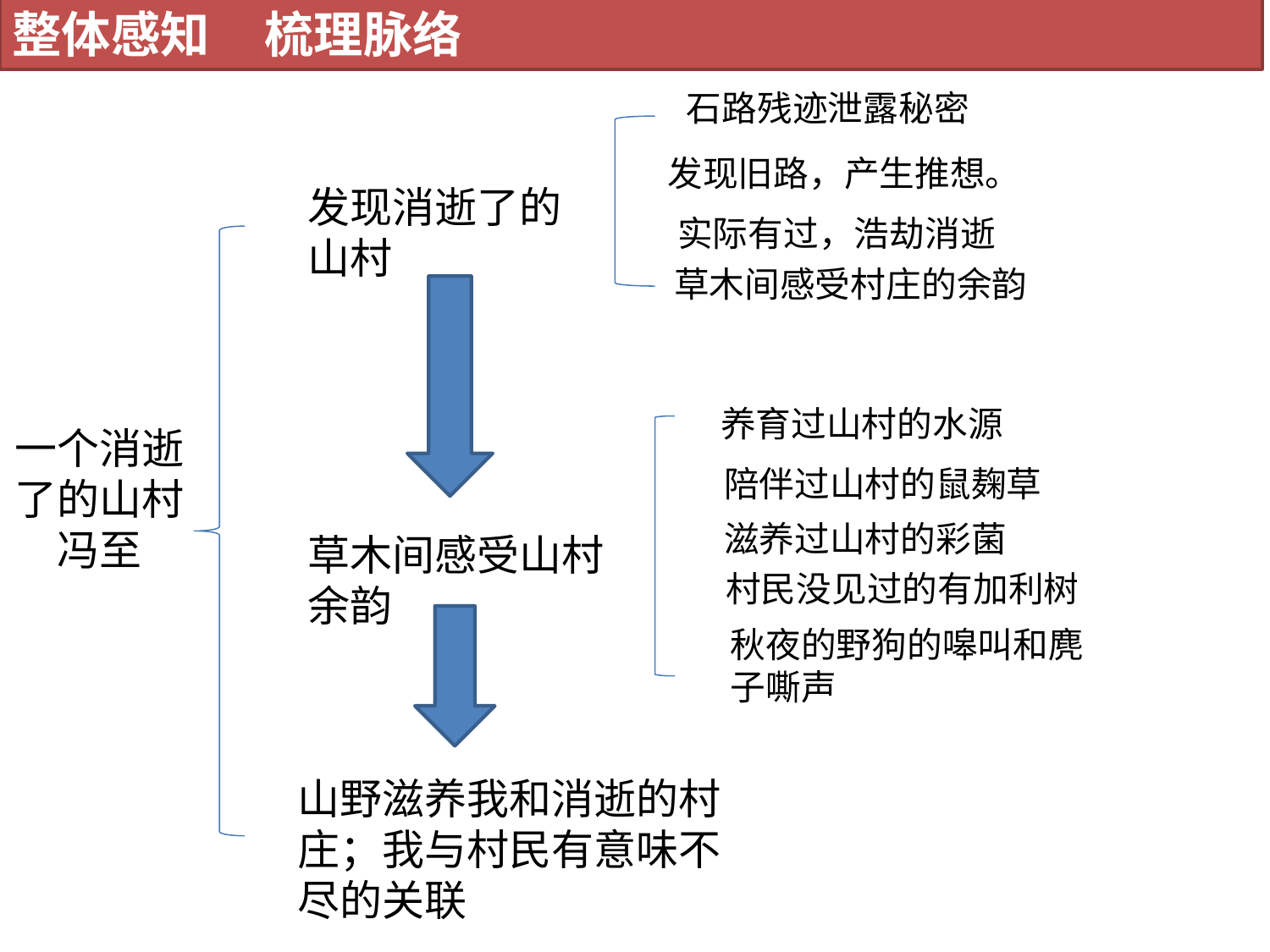

整体感知    梳理脉络
石路残迹泄露秘密

发现旧路，产生推想。
发现消逝了的山村
实际有过，浩劫消逝

草木间感受村庄的余韵

养育过山村的水源
一个消逝了的山村
冯至

陪伴过山村的鼠麹草
滋养过山村的彩菌
草木间感受山村余韵
村民没见过的有加利树

秋夜的野狗的嗥叫和麂子嘶声
山野滋养我和消逝的村庄；我与村民有意味不尽的关联